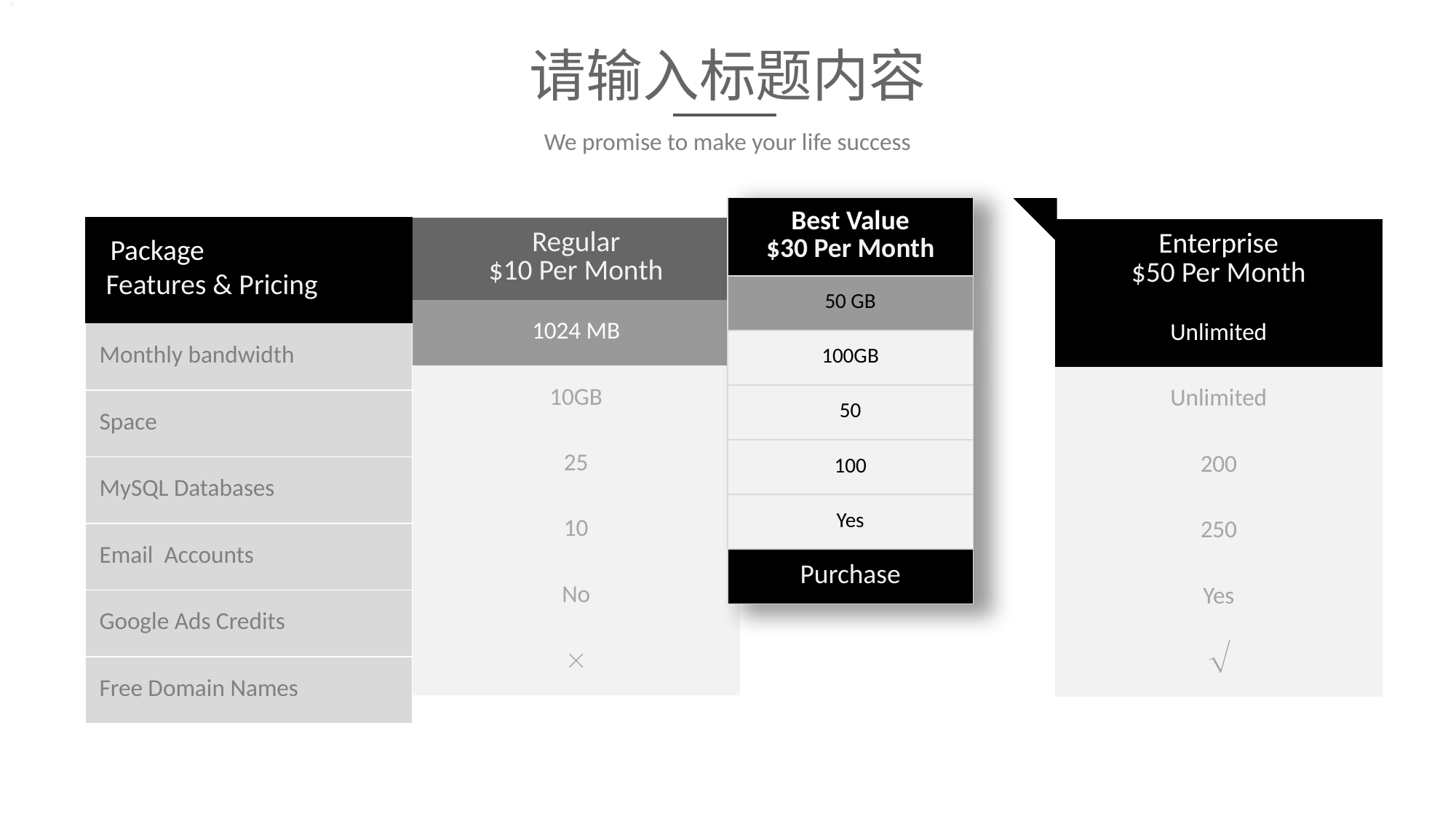

请输入标题内容
We promise to make your life success
| Best Value $30 Per Month |
| --- |
| 50 GB |
| 100GB |
| 50 |
| 100 |
| Yes |
| Purchase |

| Package Features & Pricing |
| --- |
| Monthly bandwidth |
| Space |
| MySQL Databases |
| Email Accounts |
| Google Ads Credits |
| Free Domain Names |
| Regular $10 Per Month |
| --- |
| 1024 MB |
| 10GB |
| 25 |
| 10 |
| No |
| × |
| Enterprise $50 Per Month |
| --- |
| Unlimited |
| Unlimited |
| 200 |
| 250 |
| Yes |
| √ |